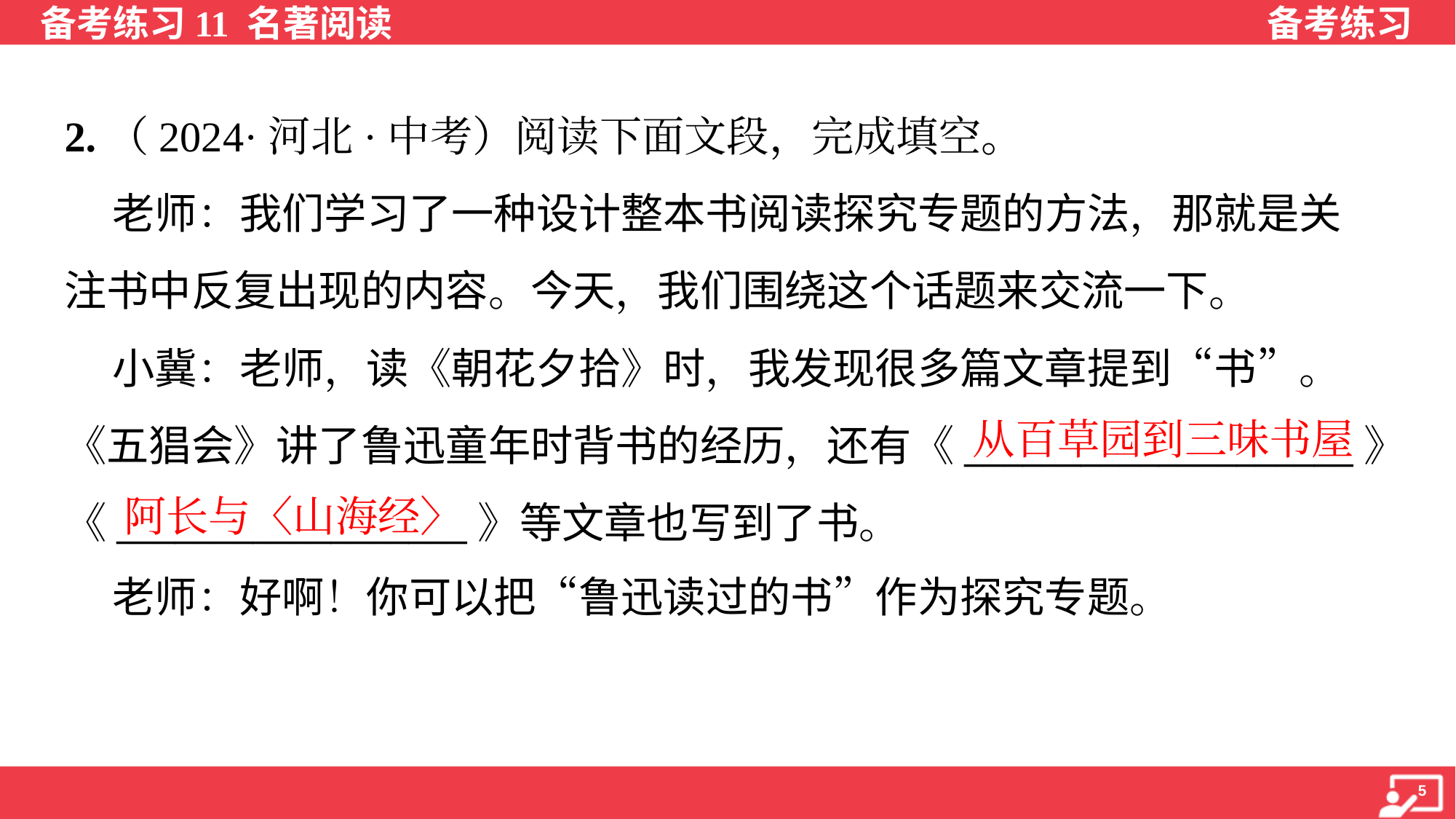

2.（2024·河北·中考）阅读下面文段，完成填空。
    老师：我们学习了一种设计整本书阅读探究专题的方法，那就是关
注书中反复出现的内容。今天，我们围绕这个话题来交流一下。
    小冀：老师，读《朝花夕拾》时，我发现很多篇文章提到“书”。
《五猖会》讲了鲁迅童年时背书的经历，还有《____________________》
《__________________》等文章也写到了书。
    老师：好啊！你可以把“鲁迅读过的书”作为探究专题。
从百草园到三味书屋
阿长与〈山海经〉